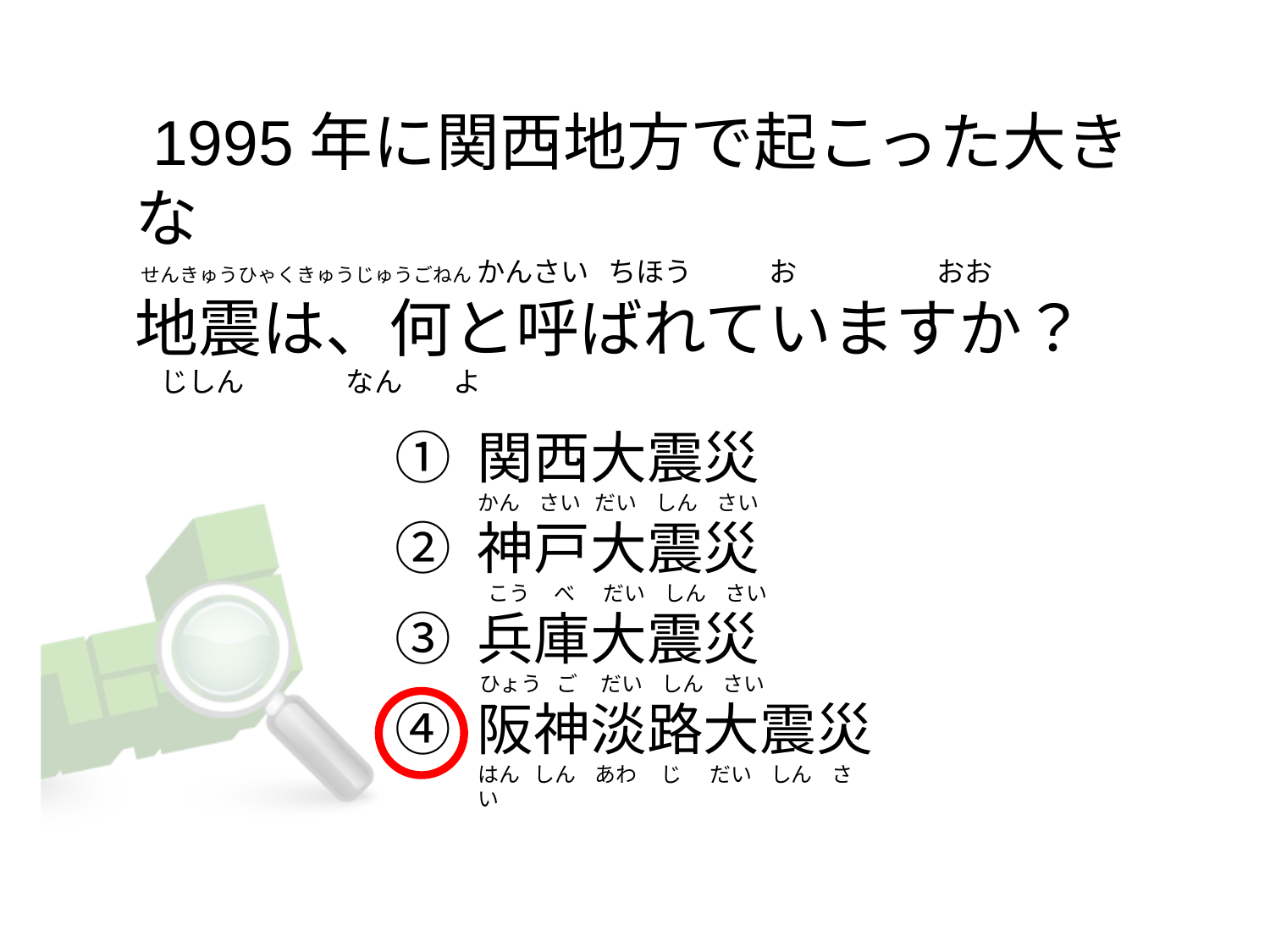

# 1995年に関西地方で起こった大きな  せんきゅうひゃくきゅうじゅうごねん かんさい   ちほう            お                      おお 地震は、何と呼ばれていますか？     じしん                なん        よ
① 関西大震災
② 神戸大震災
③ 兵庫大震災
④ 阪神淡路大震災
かん    さい   だい    しん    さい
 こう     べ      だい    しん    さい
ひょう   ご     だい    しん    さい

はん   しん    あわ     じ      だい    しん    さい